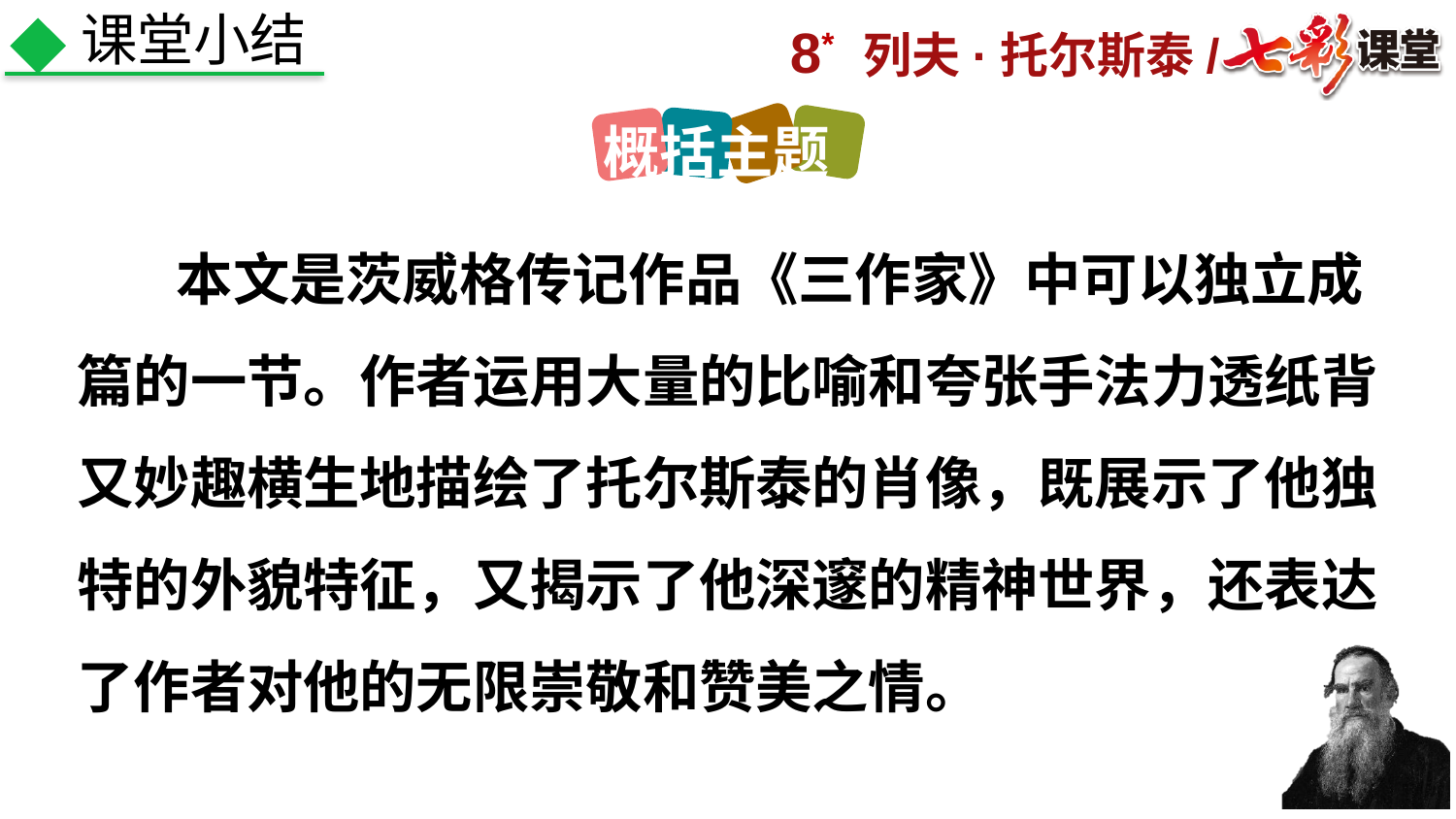

课堂小结

概括主题

 本文是茨威格传记作品《三作家》中可以独立成篇的一节。作者运用大量的比喻和夸张手法力透纸背又妙趣横生地描绘了托尔斯泰的肖像，既展示了他独特的外貌特征，又揭示了他深邃的精神世界，还表达了作者对他的无限崇敬和赞美之情。